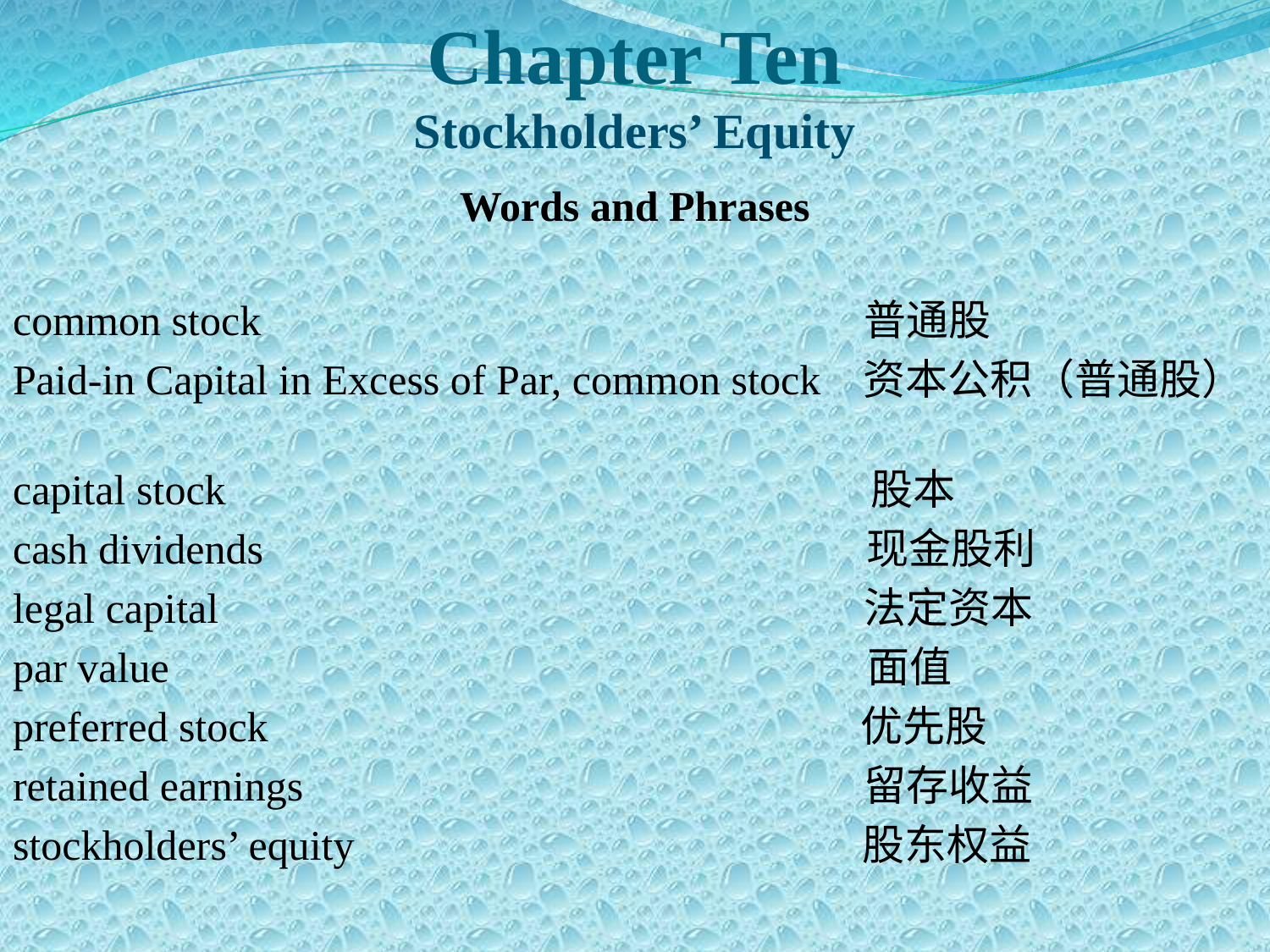

Chapter Ten
Stockholders’ Equity
Words and Phrases

common stock                                                        普通股
Paid-in Capital in Excess of Par, common stock   资本公积（普通股）
capital stock                                                            股本
cash dividends                                                        现金股利
legal capital                                                            法定资本
par value                                                                 面值
preferred stock                                                       优先股
retained earnings                                                    留存收益
stockholders’ equity                                               股东权益